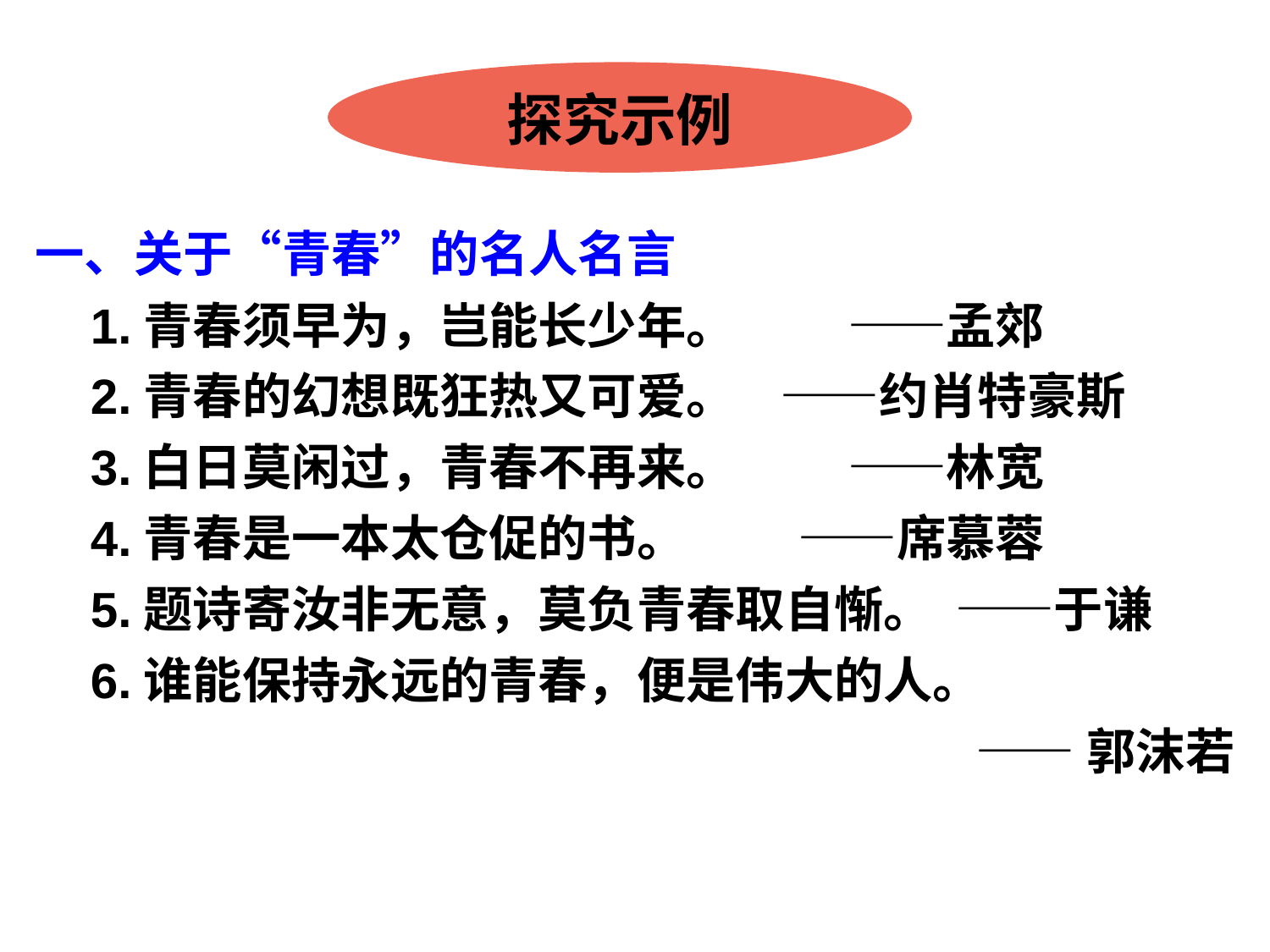

探究示例
一、关于“青春”的名人名言
    1.青春须早为，岂能长少年。          ——孟郊
    2.青春的幻想既狂热又可爱。    ——约肖特豪斯
    3.白日莫闲过，青春不再来。          ——林宽
    4.青春是一本太仓促的书。          ——席慕蓉
    5.题诗寄汝非无意，莫负青春取自惭。  ——于谦
    6.谁能保持永远的青春，便是伟大的人。
——郭沫若